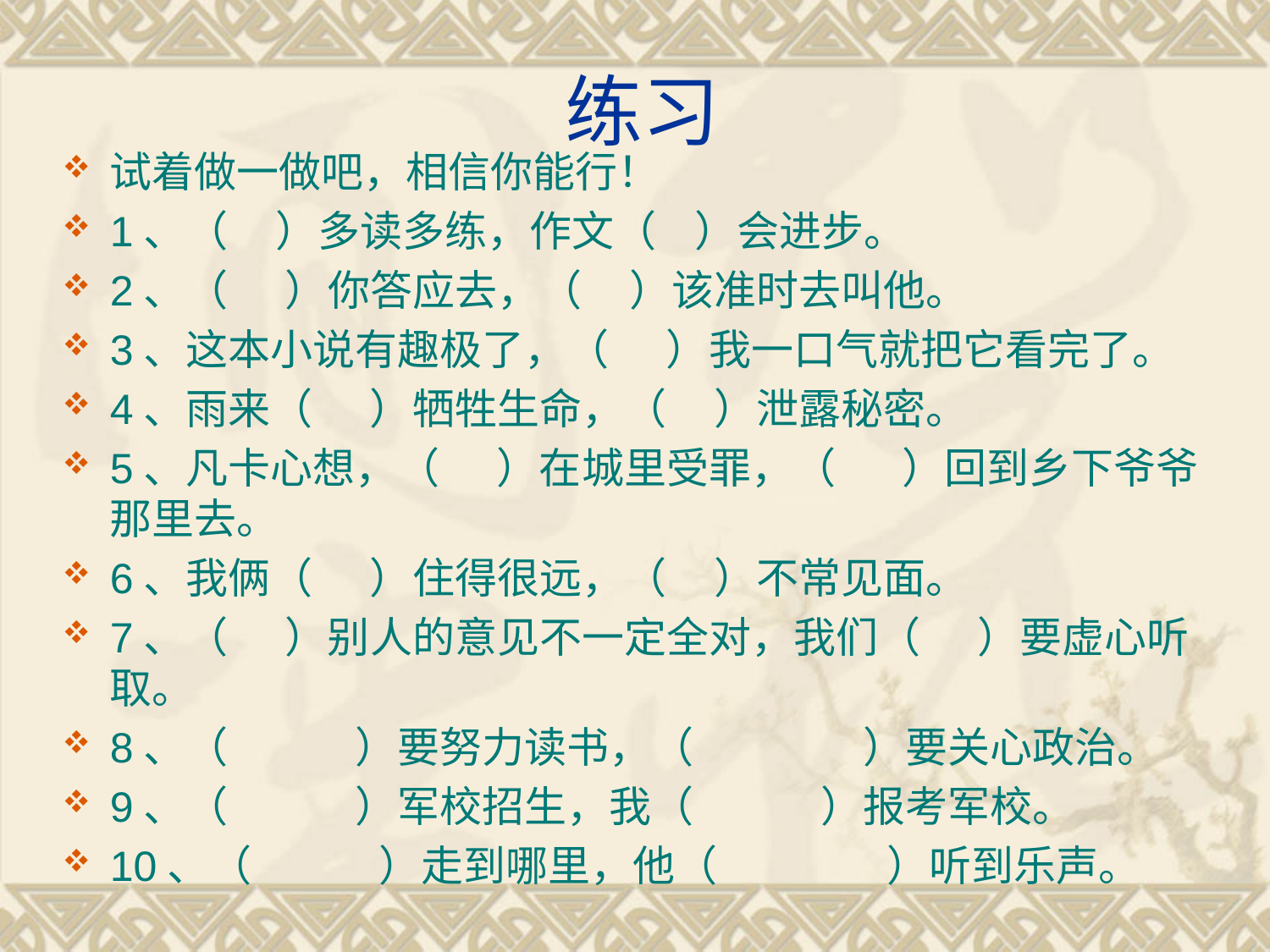

# 练习
试着做一做吧，相信你能行！
1、（     ）多读多练，作文（    ）会进步。
2、（      ）你答应去，（     ）该准时去叫他。
3、这本小说有趣极了，（      ）我一口气就把它看完了。
4、雨来（      ）牺牲生命，（     ）泄露秘密。
5、凡卡心想，（      ）在城里受罪，（       ）回到乡下爷爷那里去。
6、我俩（      ）住得很远，（     ）不常见面。
7、（      ）别人的意见不一定全对，我们（      ）要虚心听取。
8、（　　　）要努力读书，（　　　　）要关心政治。
9、（　　　）军校招生，我（　　　）报考军校。
10、（　　　）走到哪里，他（　　　　）听到乐声。